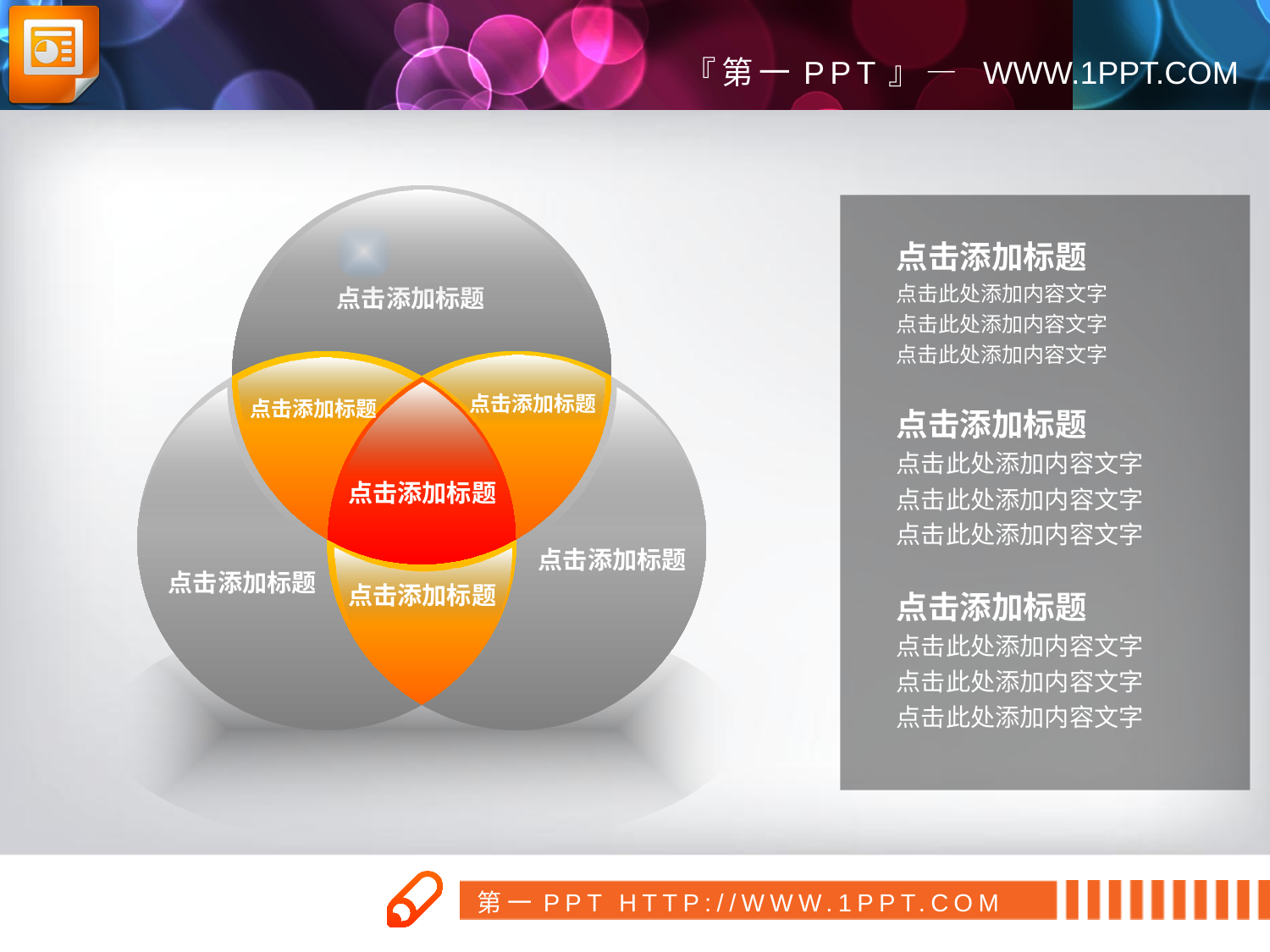

点击添加标题

点击添加标题

点击添加标题
点击添加标题
点击添加标题

点击添加标题
点击添加标题

点击添加标题
点击此处添加内容文字
点击此处添加内容文字
点击此处添加内容文字

点击添加标题
点击此处添加内容文字
点击此处添加内容文字
点击此处添加内容文字

点击添加标题
点击此处添加内容文字
点击此处添加内容文字
点击此处添加内容文字